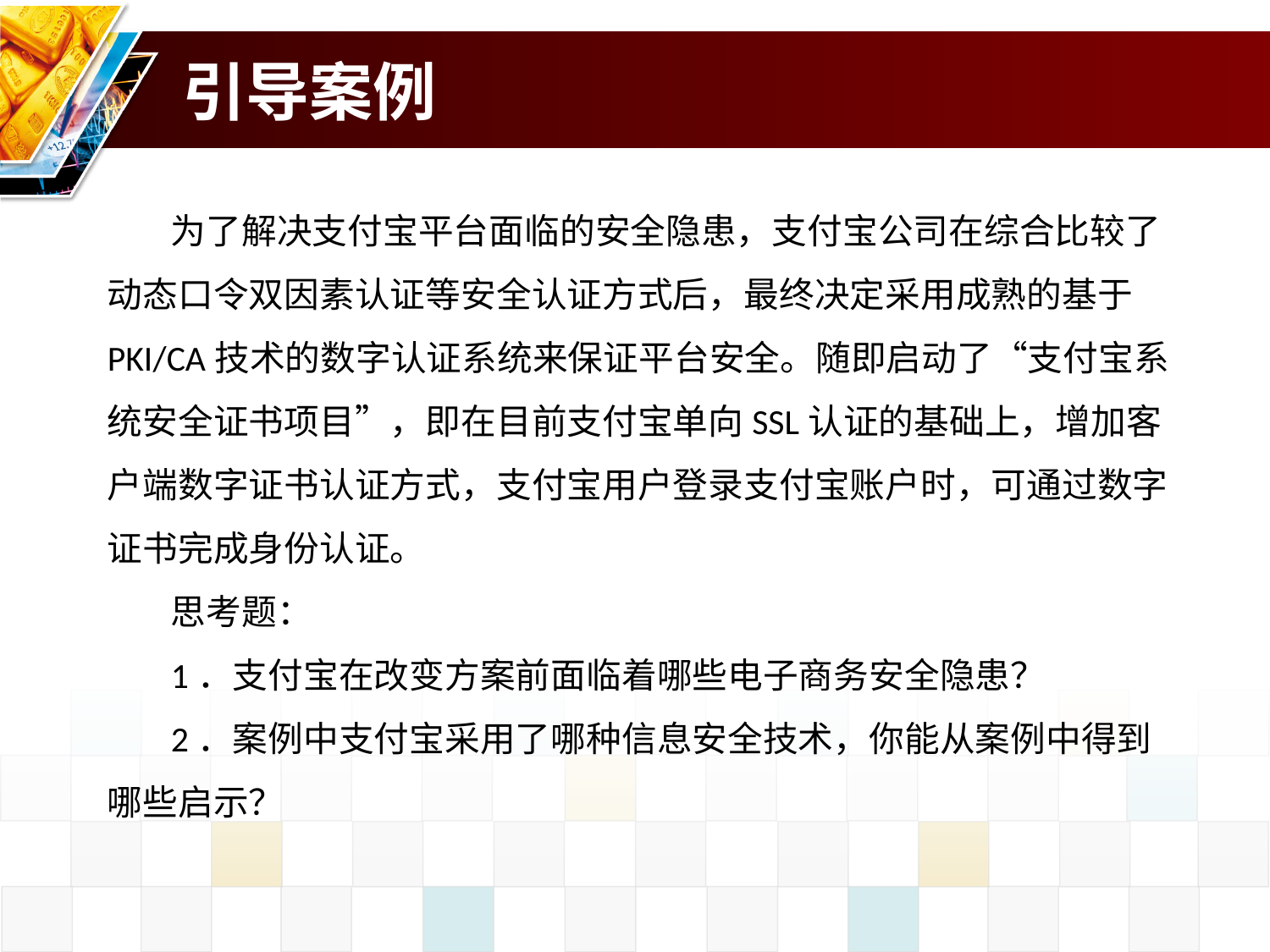

# 引导案例
为了解决支付宝平台面临的安全隐患，支付宝公司在综合比较了动态口令双因素认证等安全认证方式后，最终决定采用成熟的基于PKI/CA技术的数字认证系统来保证平台安全。随即启动了“支付宝系统安全证书项目”，即在目前支付宝单向SSL认证的基础上，增加客户端数字证书认证方式，支付宝用户登录支付宝账户时，可通过数字证书完成身份认证。
思考题：
1．支付宝在改变方案前面临着哪些电子商务安全隐患？
2．案例中支付宝采用了哪种信息安全技术，你能从案例中得到哪些启示？